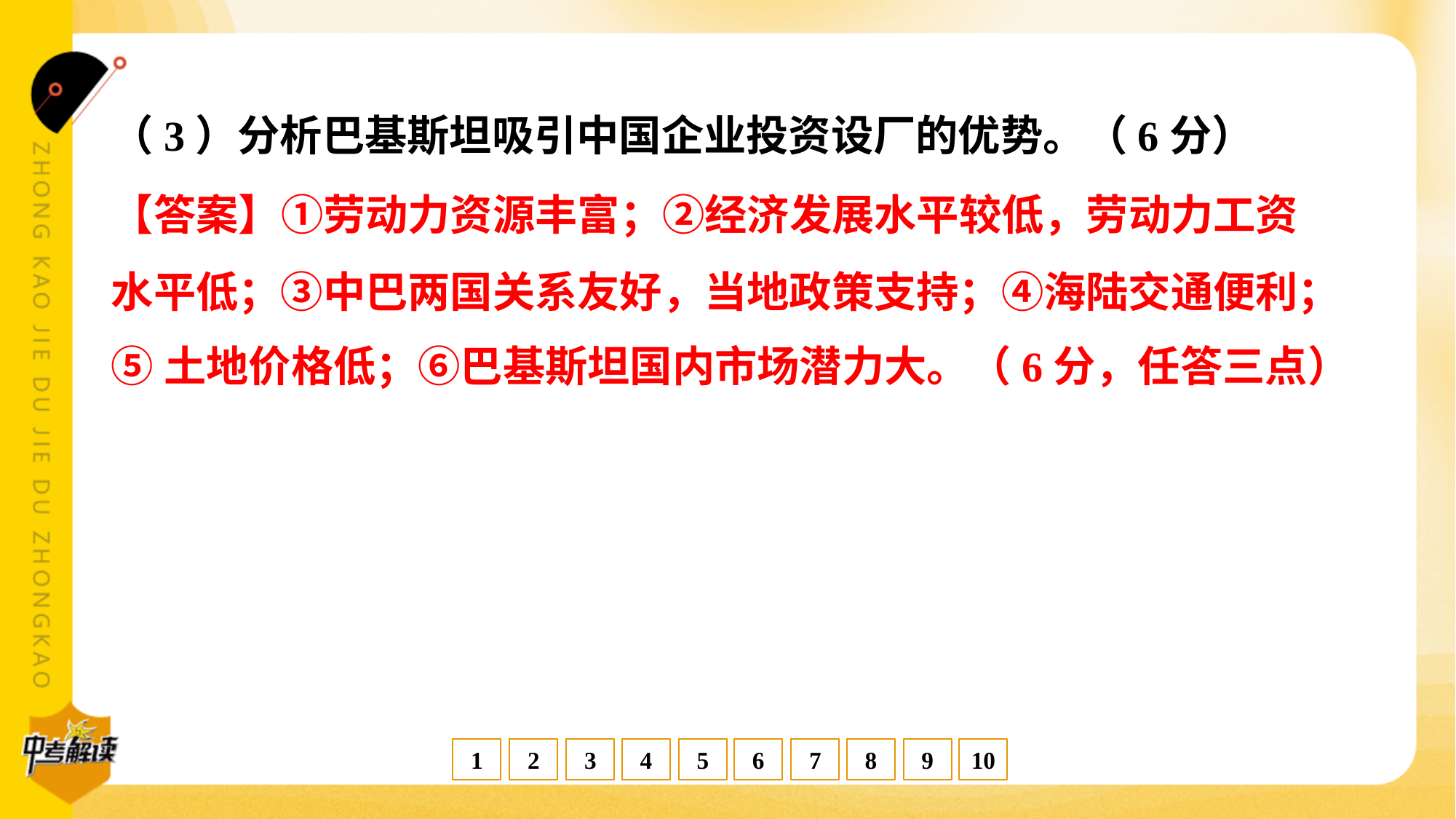

（3）分析巴基斯坦吸引中国企业投资设厂的优势。（6分）
【答案】①劳动力资源丰富；②经济发展水平较低，劳动力工资
水平低；③中巴两国关系友好，当地政策支持；④海陆交通便利；
⑤土地价格低；⑥巴基斯坦国内市场潜力大。（6分，任答三点）